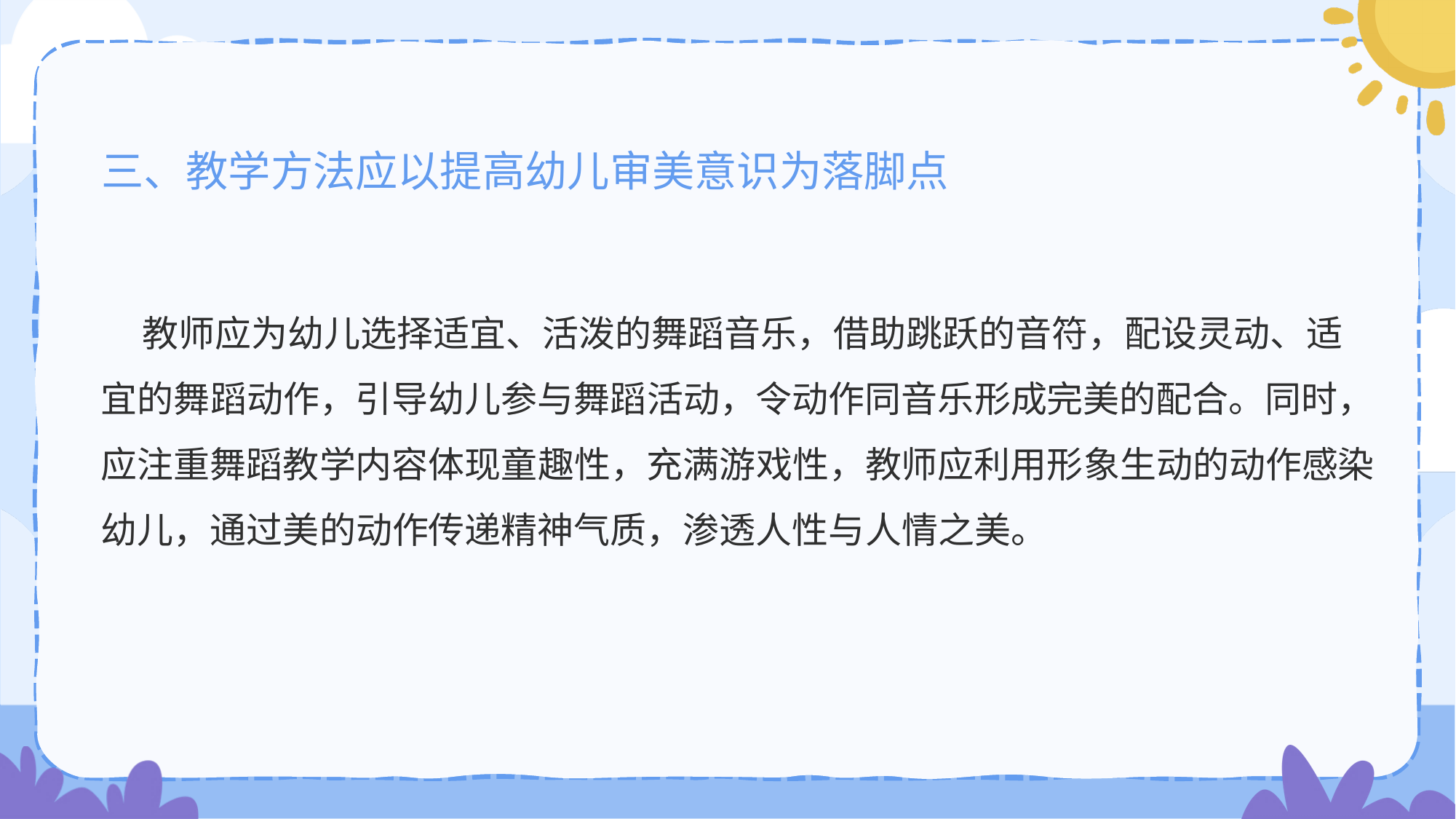

三、教学方法应以提高幼儿审美意识为落脚点
    教师应为幼儿选择适宜、活泼的舞蹈音乐，借助跳跃的音符，配设灵动、适宜的舞蹈动作，引导幼儿参与舞蹈活动，令动作同音乐形成完美的配合。同时，应注重舞蹈教学内容体现童趣性，充满游戏性，教师应利用形象生动的动作感染幼儿，通过美的动作传递精神气质，渗透人性与人情之美。